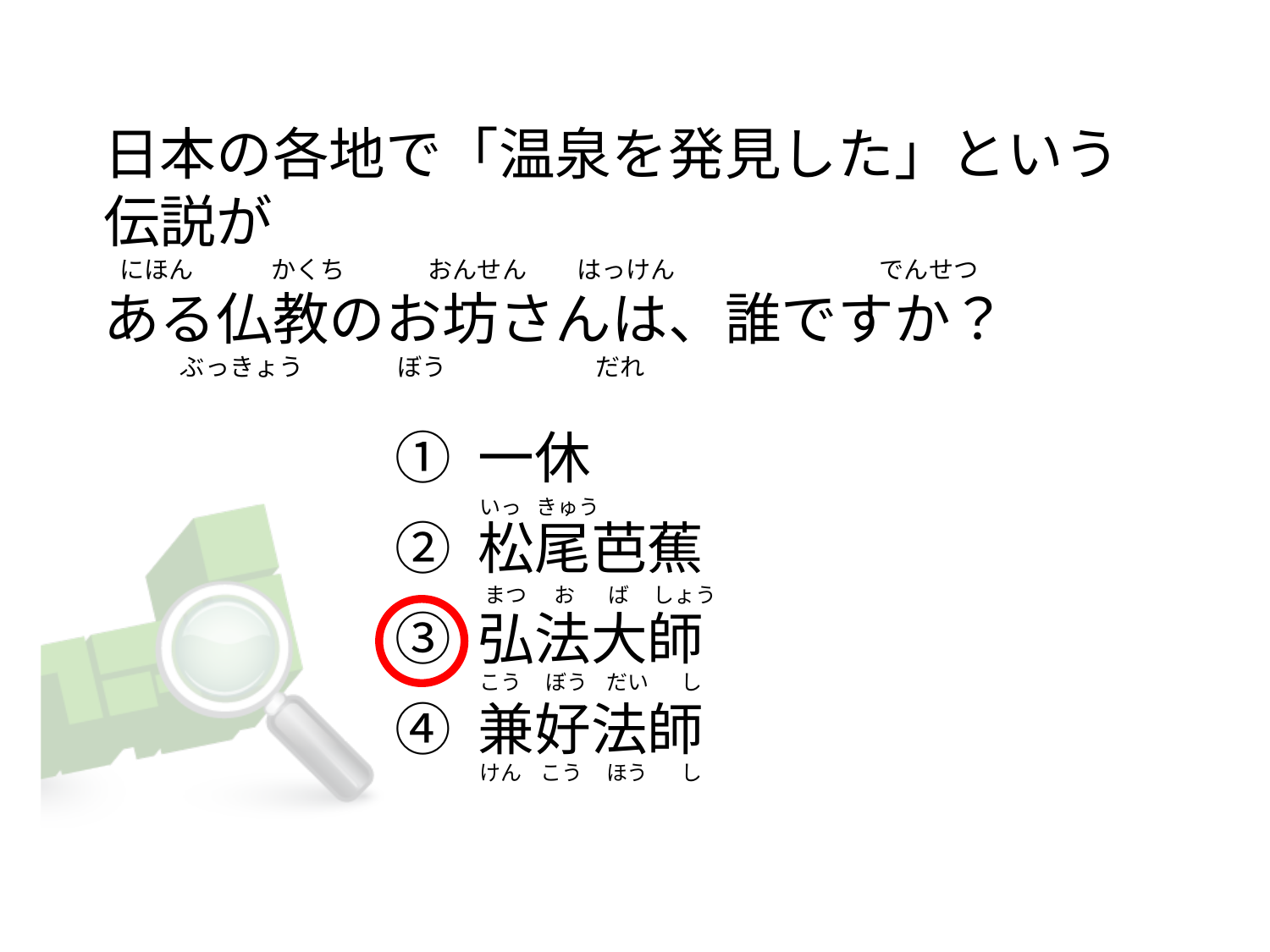

# 日本の各地で「温泉を発見した」という伝説が    にほん              かくち               おんせん         はっけん                                     でんせつ ある仏教のお坊さんは、誰ですか？                ぶっきょう                 ぼう                           だれ
① 一休
② 松尾芭蕉
③ 弘法大師
④ 兼好法師
いっ   きゅう
 まつ      お       ば     しょう

こう     ぼう    だい       し
けん    こう     ほう       し